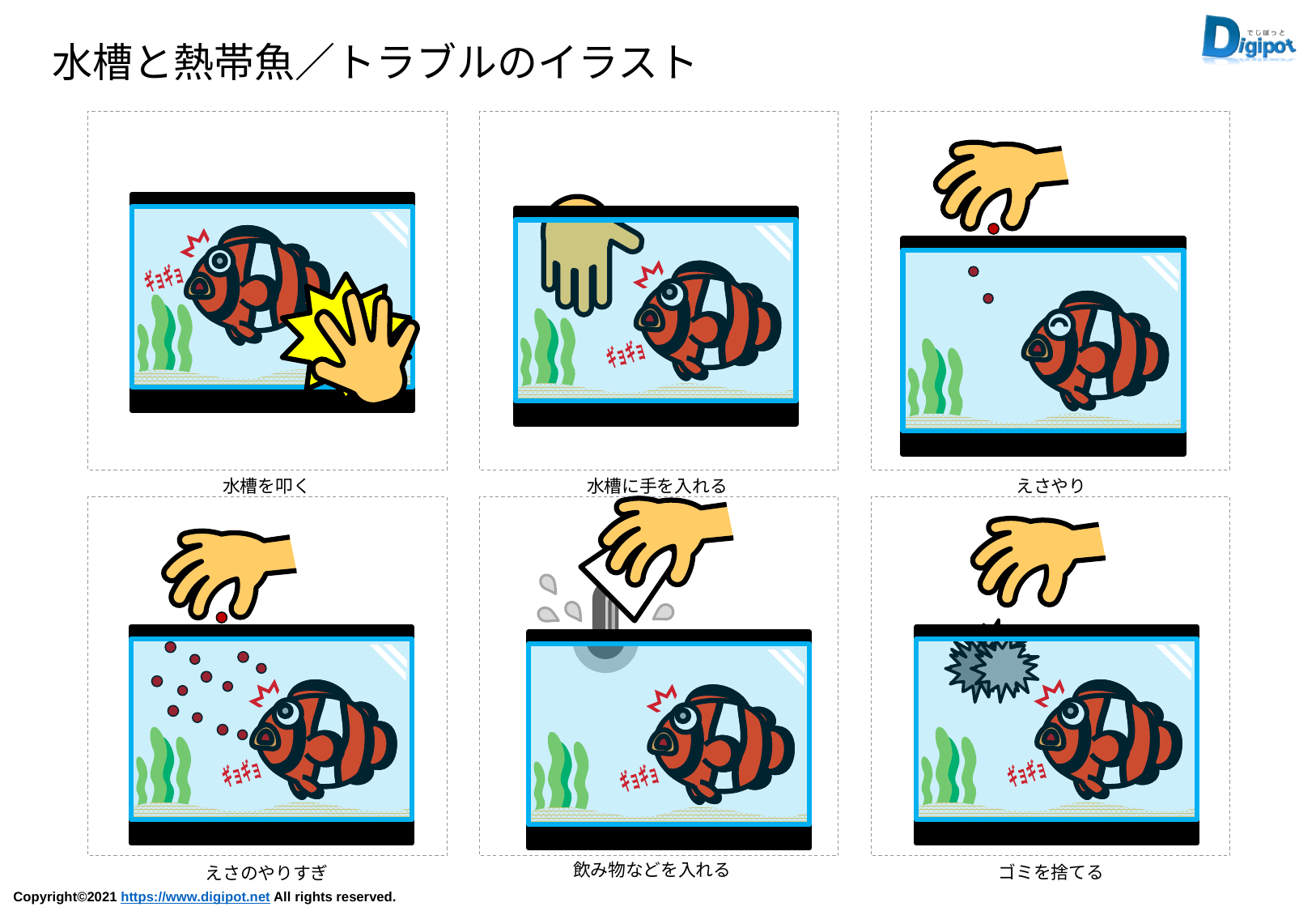

水槽と熱帯魚／トラブルのイラスト

ギョギョ

ギョギョ

水槽を叩く
水槽に手を入れる
えさやり

ギョギョ

ギョギョ

ギョギョ

飲み物などを入れる
ゴミを捨てる
えさのやりすぎ